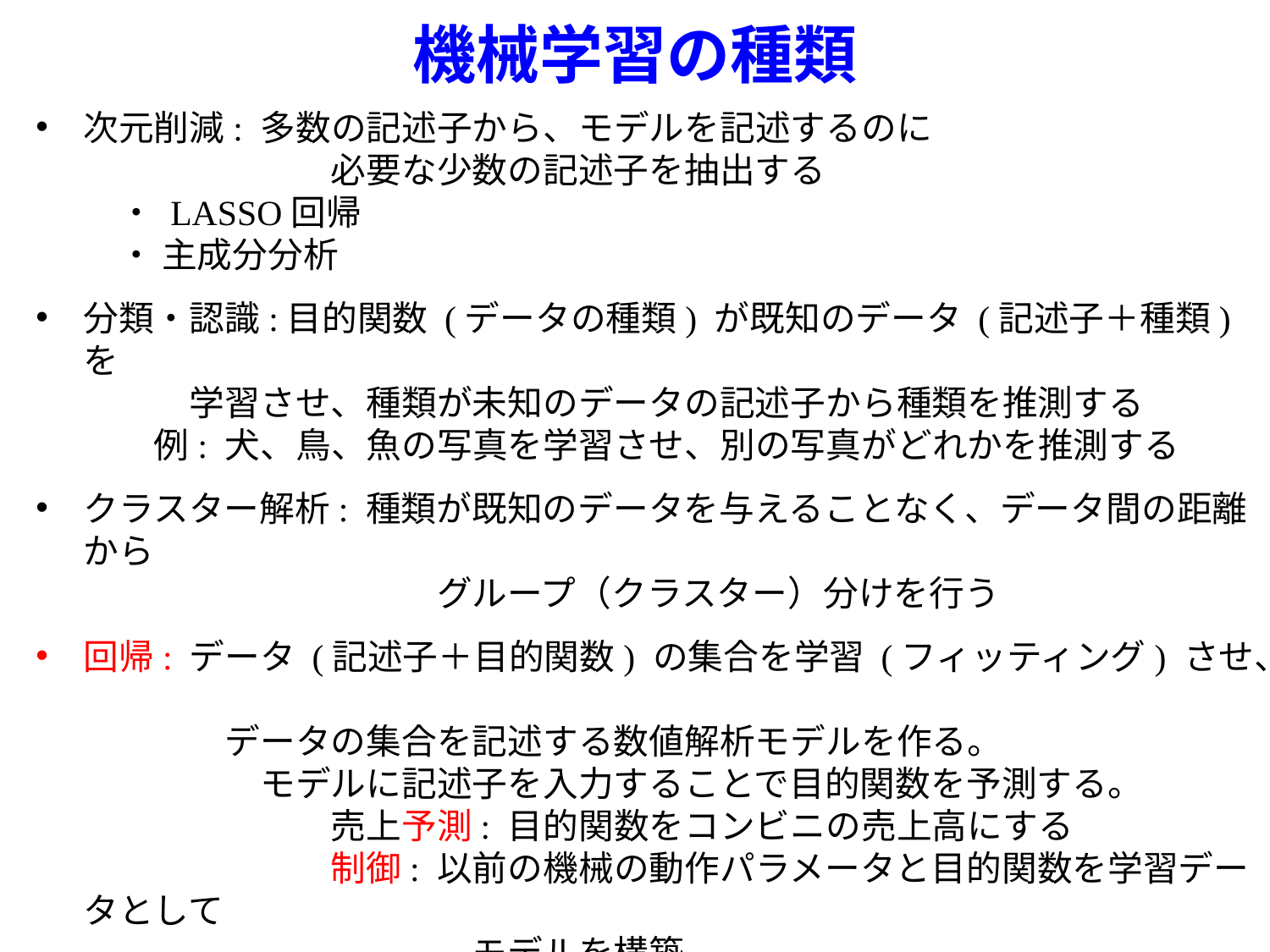

# 機械学習の種類
次元削減: 多数の記述子から、モデルを記述するのに
　　　　　　　必要な少数の記述子を抽出する
　・ LASSO回帰
　・ 主成分分析
分類・認識:目的関数 (データの種類) が既知のデータ (記述子＋種類) を
　　　学習させ、種類が未知のデータの記述子から種類を推測する
　　例: 犬、鳥、魚の写真を学習させ、別の写真がどれかを推測する
クラスター解析: 種類が既知のデータを与えることなく、データ間の距離から
　　　　　　　　　　グループ（クラスター）分けを行う
回帰: データ (記述子＋目的関数) の集合を学習 (フィッティング) させ、
　　　　データの集合を記述する数値解析モデルを作る。
　　　　　モデルに記述子を入力することで目的関数を予測する。
　　　　　　　売上予測: 目的関数をコンビニの売上高にする
　　　　　　　制御: 以前の機械の動作パラメータと目的関数を学習データとして
　　　　　　　　　　　モデルを構築。
　　　　　　　　　　　所望の目的関数が得られる記述子（動作パラメータ）を
　　　　　　　　　　　装置に反映させる